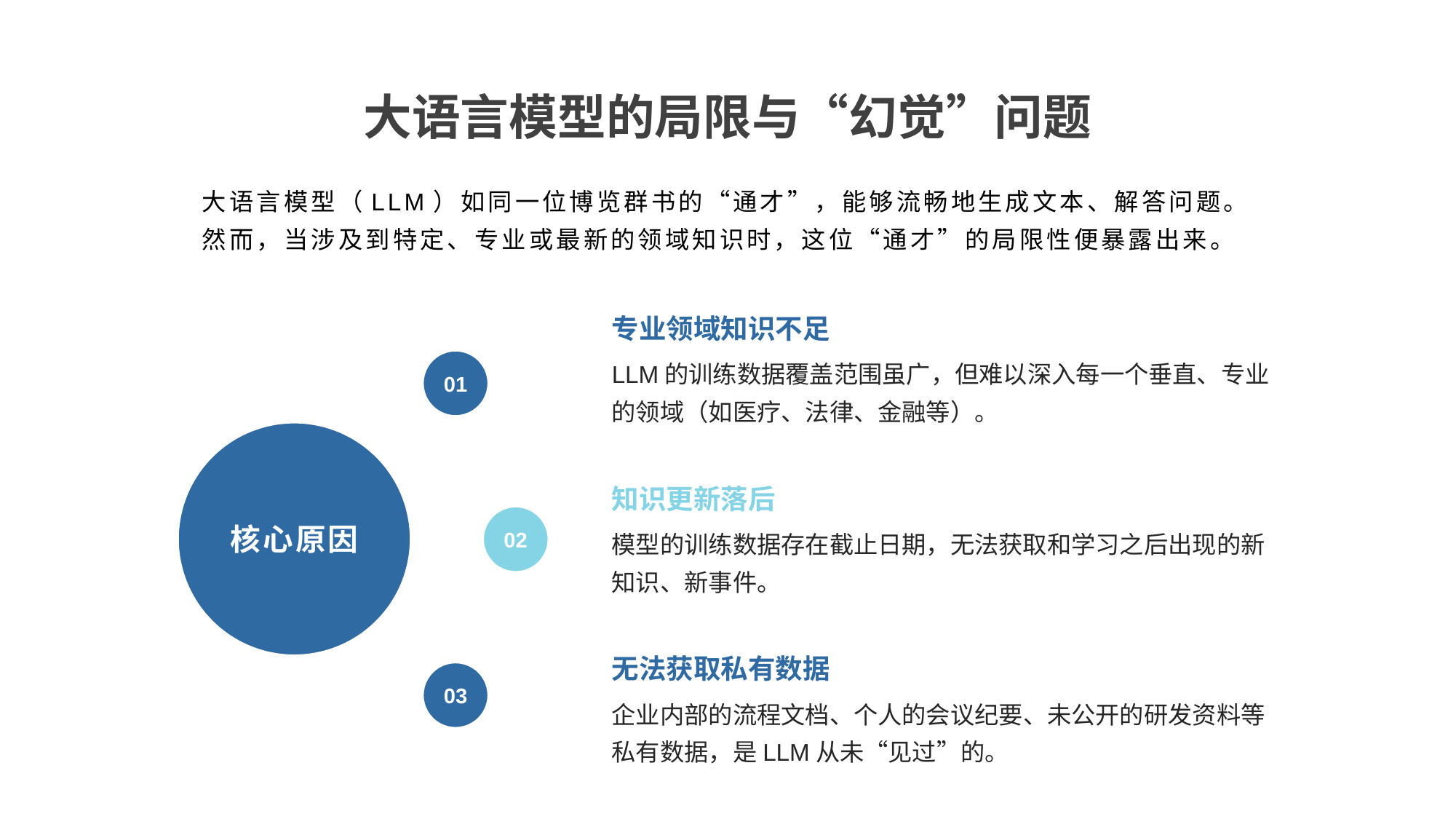

大语言模型的局限与“幻觉”问题
大语言模型（LLM）如同一位博览群书的“通才”，能够流畅地生成文本、解答问题。
然而，当涉及到特定、专业或最新的领域知识时，这位“通才”的局限性便暴露出来。
专业领域知识不足

LLM的训练数据覆盖范围虽广，但难以深入每一个垂直、专业的领域（如医疗、法律、金融等）。
01
核心原因
知识更新落后
02
模型的训练数据存在截止日期，无法获取和学习之后出现的新知识、新事件。
无法获取私有数据
03
企业内部的流程文档、个人的会议纪要、未公开的研发资料等私有数据，是LLM从未“见过”的。